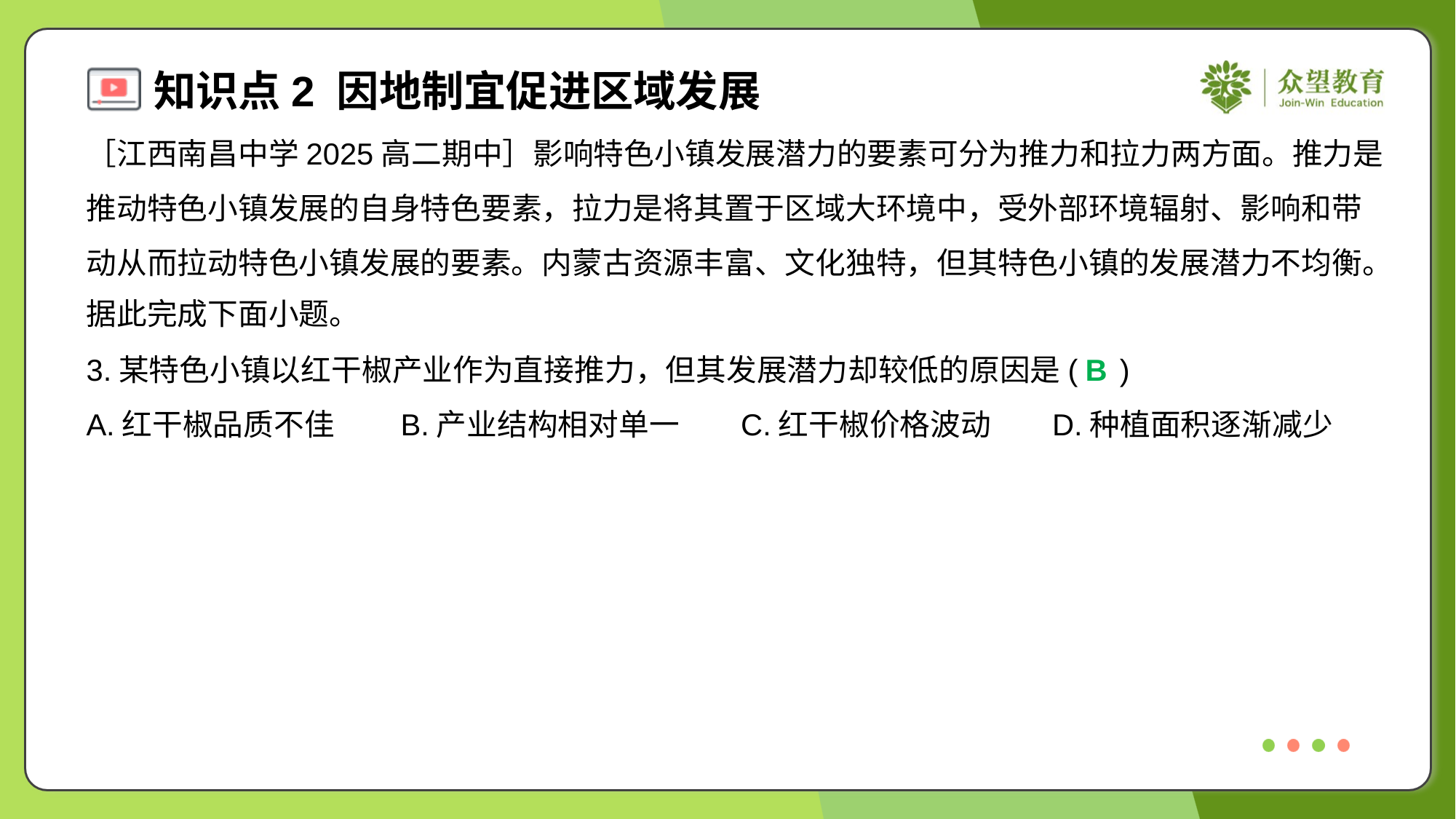

［江西南昌中学2025高二期中］影响特色小镇发展潜力的要素可分为推力和拉力两方面。推力是
推动特色小镇发展的自身特色要素，拉力是将其置于区域大环境中，受外部环境辐射、影响和带
动从而拉动特色小镇发展的要素。内蒙古资源丰富、文化独特，但其特色小镇的发展潜力不均衡。
据此完成下面小题。
3.某特色小镇以红干椒产业作为直接推力，但其发展潜力却较低的原因是(     )
B
A.红干椒品质不佳	B.产业结构相对单一	C.红干椒价格波动	D.种植面积逐渐减少